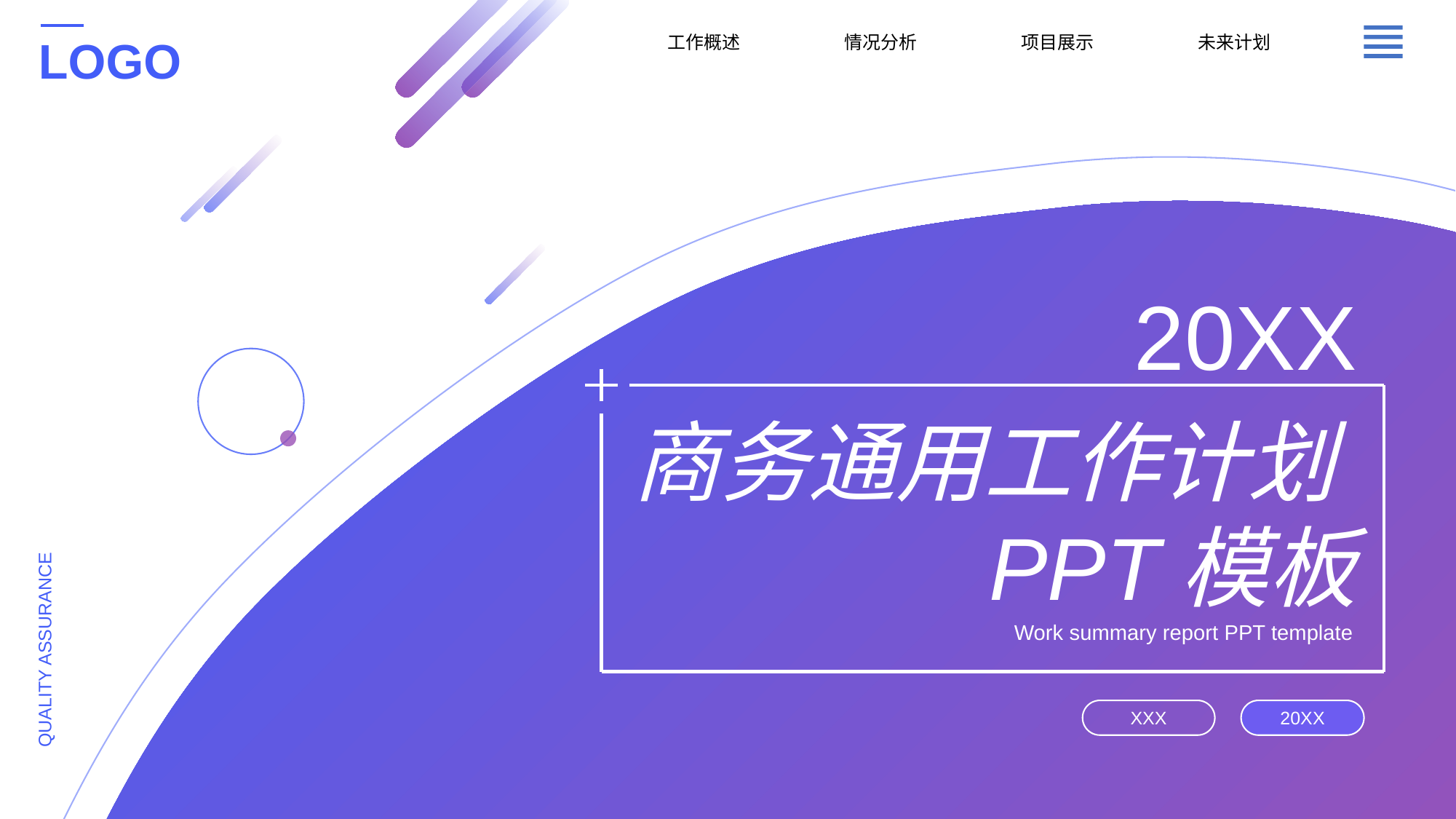

LOGO
工作概述
情况分析
项目展示
未来计划

20XX

商务通用工作计划PPT模板
QUALITY ASSURANCE
Work summary report PPT template
XXX
20XX